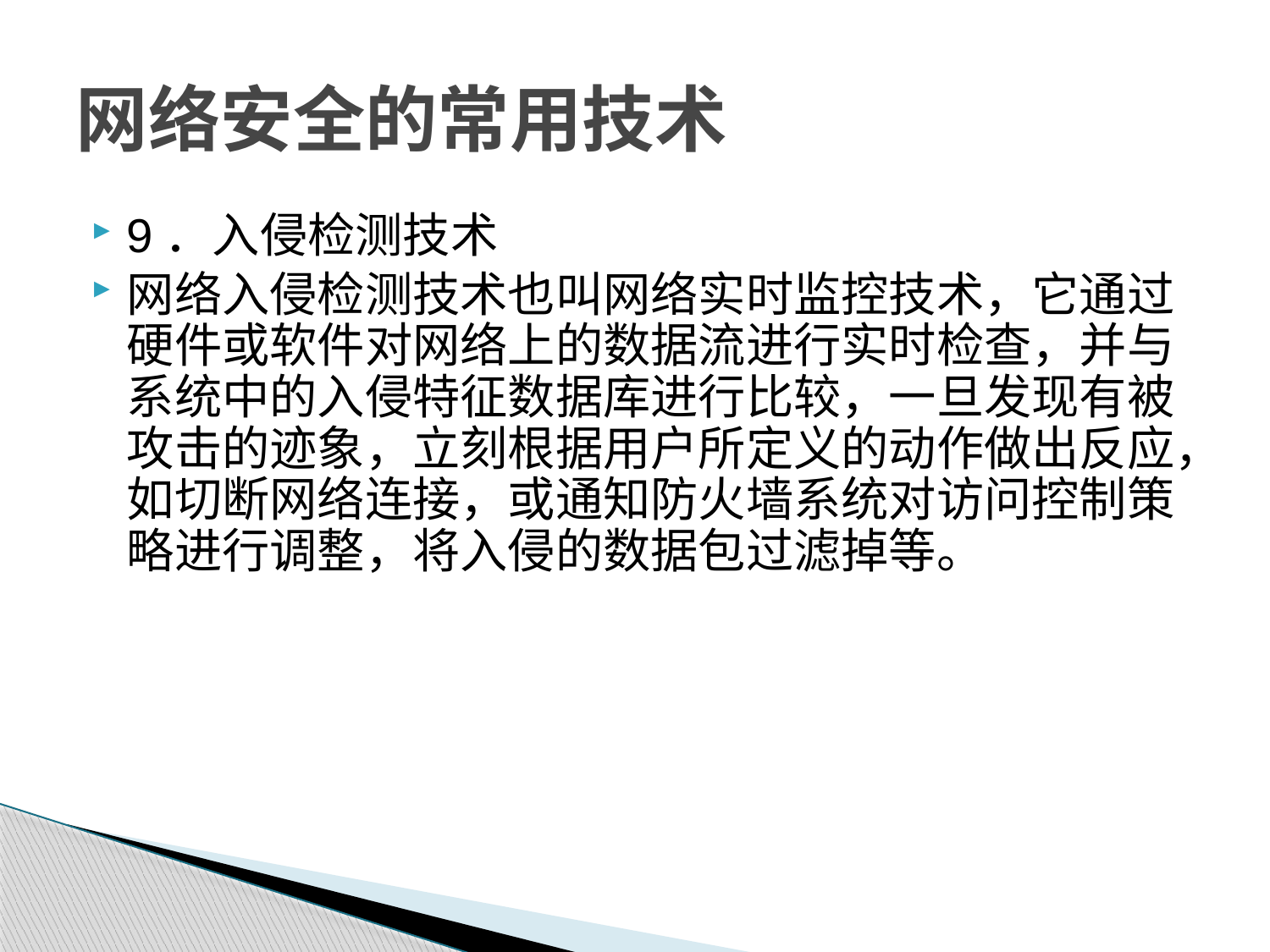

# 网络安全的常用技术
9．入侵检测技术
网络入侵检测技术也叫网络实时监控技术，它通过硬件或软件对网络上的数据流进行实时检查，并与系统中的入侵特征数据库进行比较，一旦发现有被攻击的迹象，立刻根据用户所定义的动作做出反应，如切断网络连接，或通知防火墙系统对访问控制策略进行调整，将入侵的数据包过滤掉等。